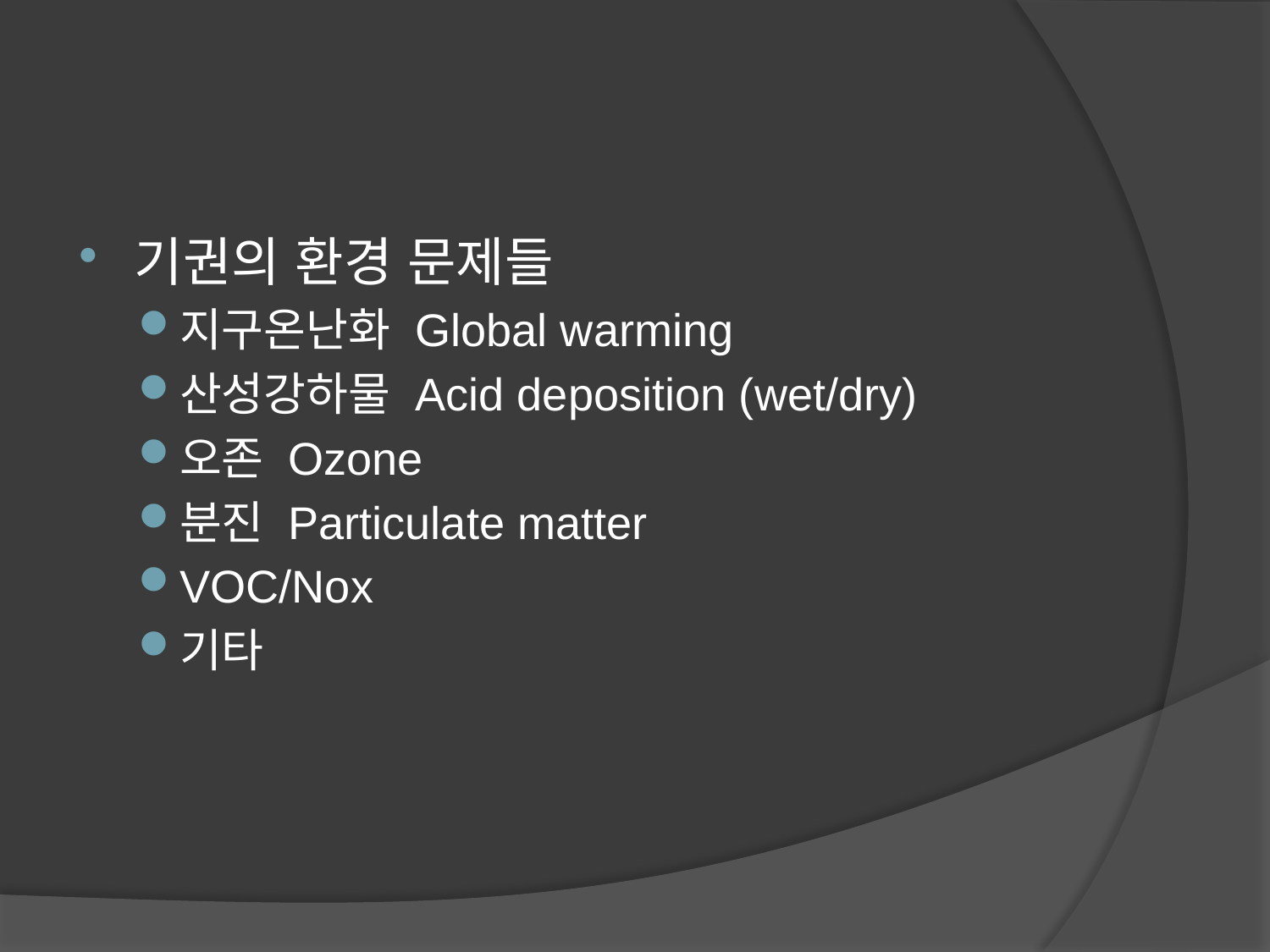

기권의 환경 문제들
지구온난화 Global warming
산성강하물 Acid deposition (wet/dry)
오존 Ozone
분진 Particulate matter
VOC/Nox
기타